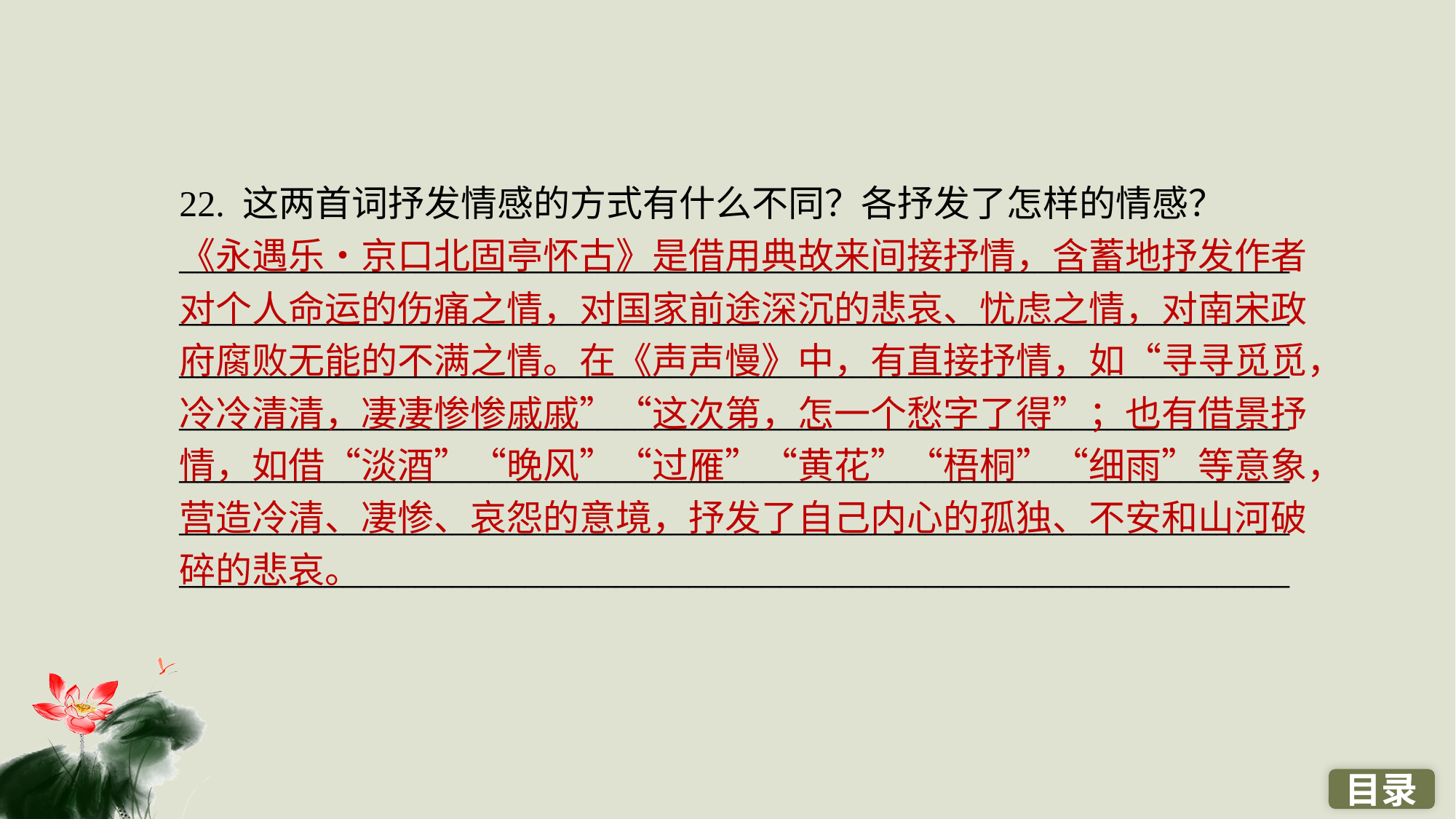

22. 这两首词抒发情感的方式有什么不同？各抒发了怎样的情感？
_____________________________________________________________
_____________________________________________________________
_____________________________________________________________
_____________________________________________________________
_____________________________________________________________
_____________________________________________________________
_____________________________________________________________
《永遇乐•京口北固亭怀古》是借用典故来间接抒情，含蓄地抒发作者对个人命运的伤痛之情，对国家前途深沉的悲哀、忧虑之情，对南宋政府腐败无能的不满之情。在《声声慢》中，有直接抒情，如“寻寻觅觅，冷冷清清，凄凄惨惨戚戚”“这次第，怎一个愁字了得”；也有借景抒情，如借“淡酒”“晚风”“过雁”“黄花”“梧桐”“细雨”等意象，营造冷清、凄惨、哀怨的意境，抒发了自己内心的孤独、不安和山河破碎的悲哀。